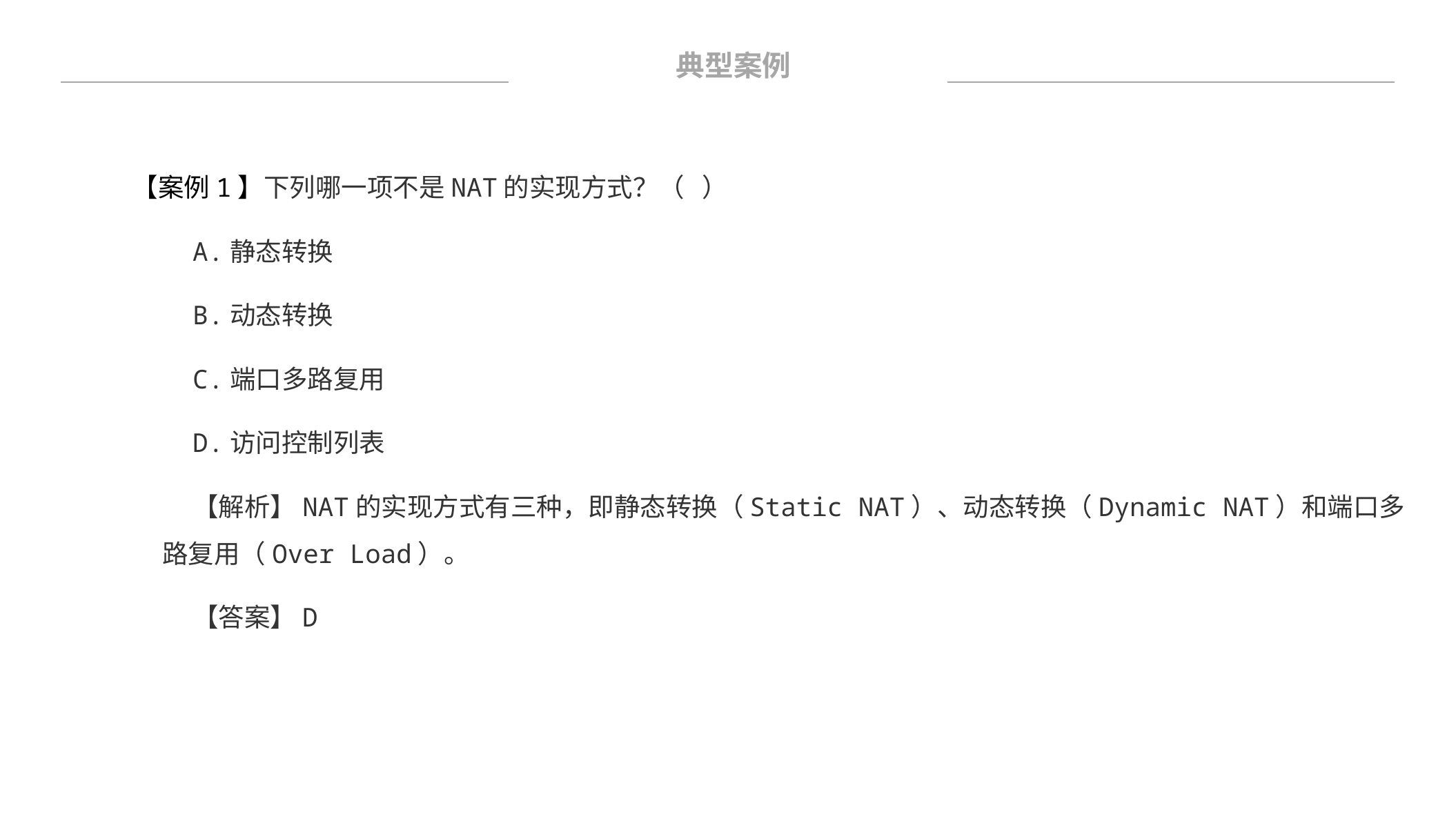

典型案例
【案例1】下列哪一项不是NAT的实现方式？（   ）
A.静态转换
B.动态转换
C.端口多路复用
D.访问控制列表
【解析】NAT的实现方式有三种，即静态转换（Static NAT）、动态转换（Dynamic NAT）和端口多路复用（Over Load）。
【答案】D